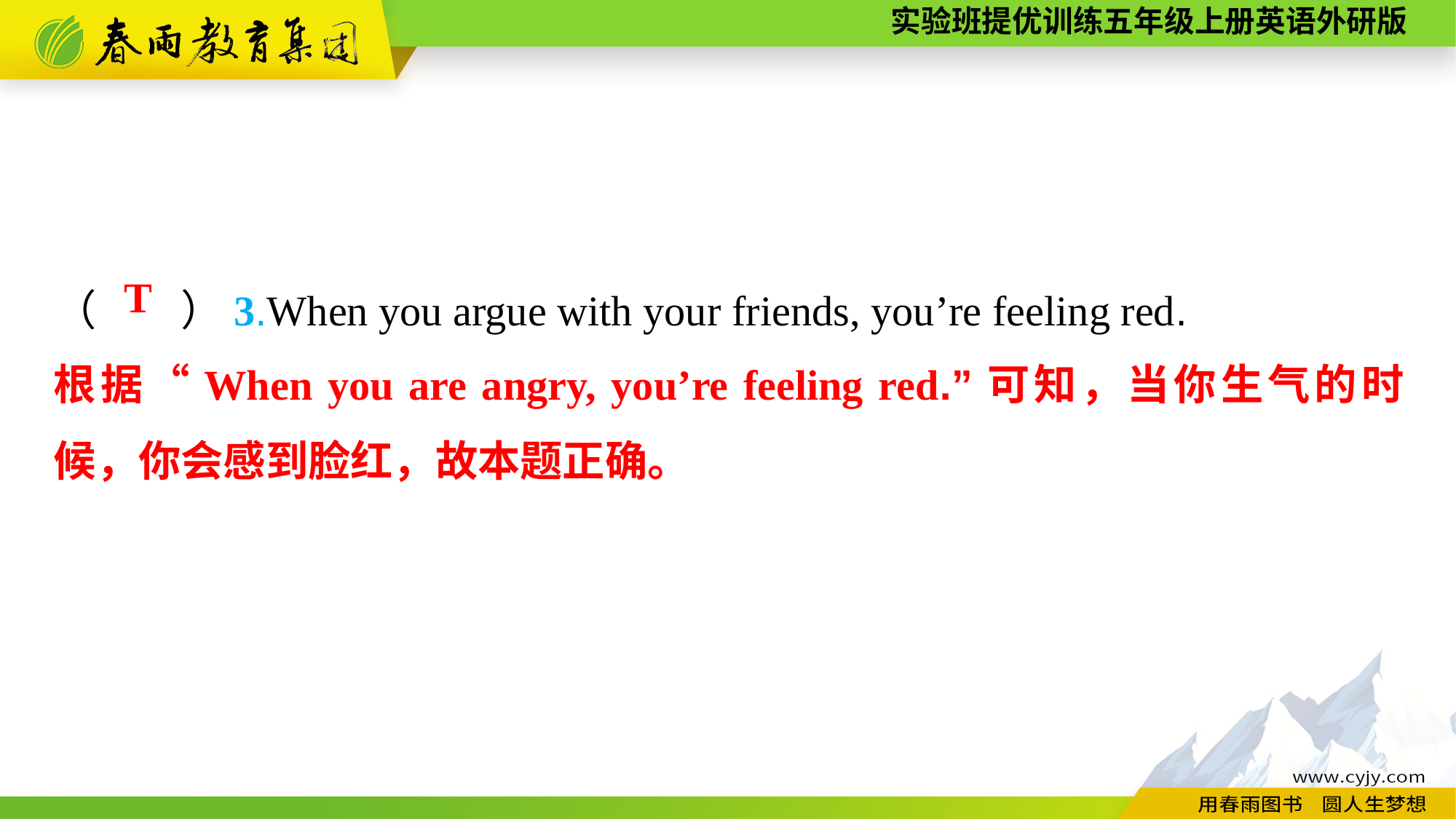

（　　）3.When you argue with your friends, you’re feeling red.
T
根据“When you are angry, you’re feeling red.”可知，当你生气的时候，你会感到脸红，故本题正确。